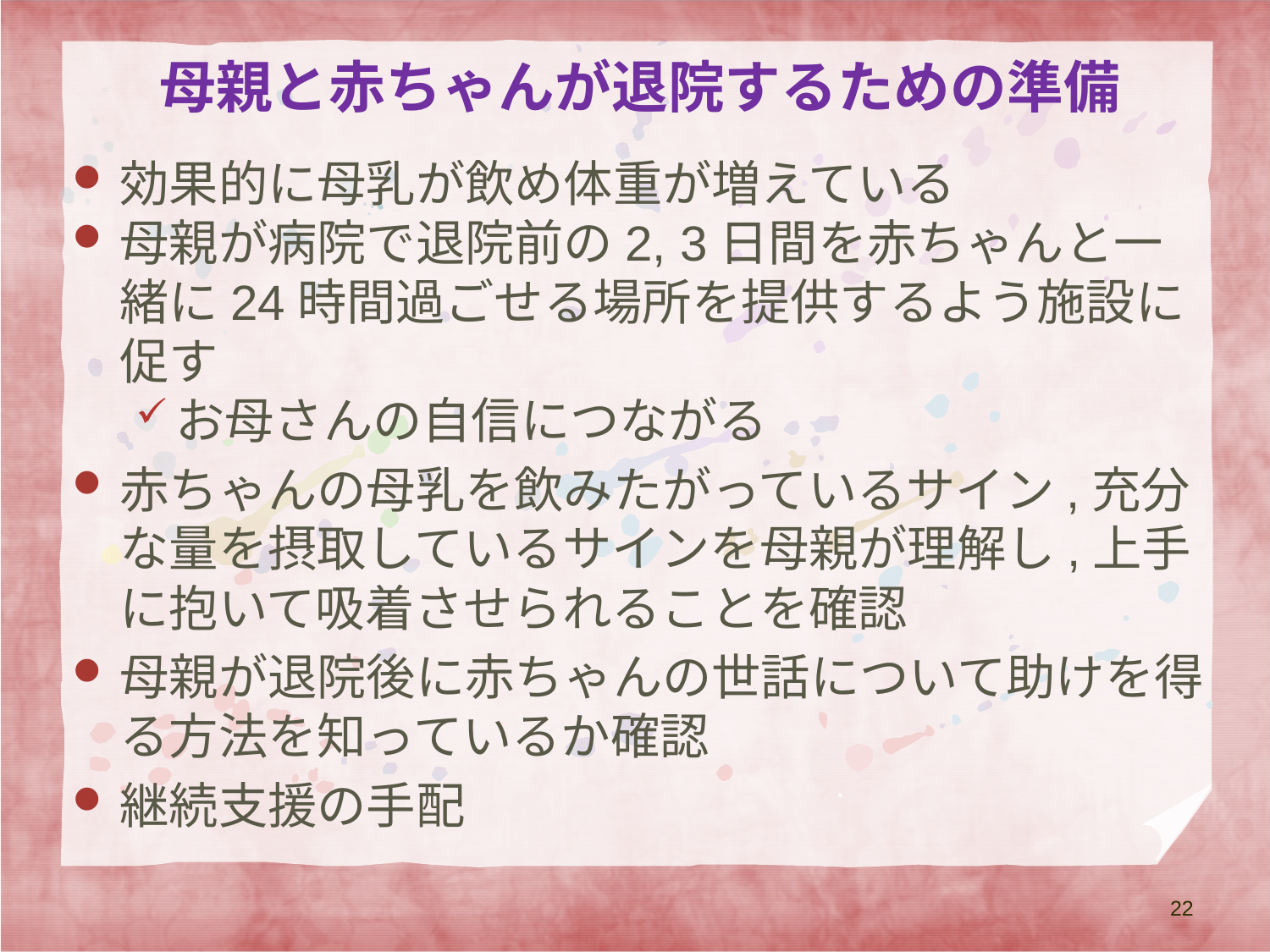

# 母親と赤ちゃんが退院するための準備
効果的に母乳が飲め体重が増えている
母親が病院で退院前の2, 3日間を赤ちゃんと一緒に24時間過ごせる場所を提供するよう施設に促す
お母さんの自信につながる
赤ちゃんの母乳を飲みたがっているサイン,充分な量を摂取しているサインを母親が理解し,上手に抱いて吸着させられることを確認
母親が退院後に赤ちゃんの世話について助けを得る方法を知っているか確認
継続支援の手配

22